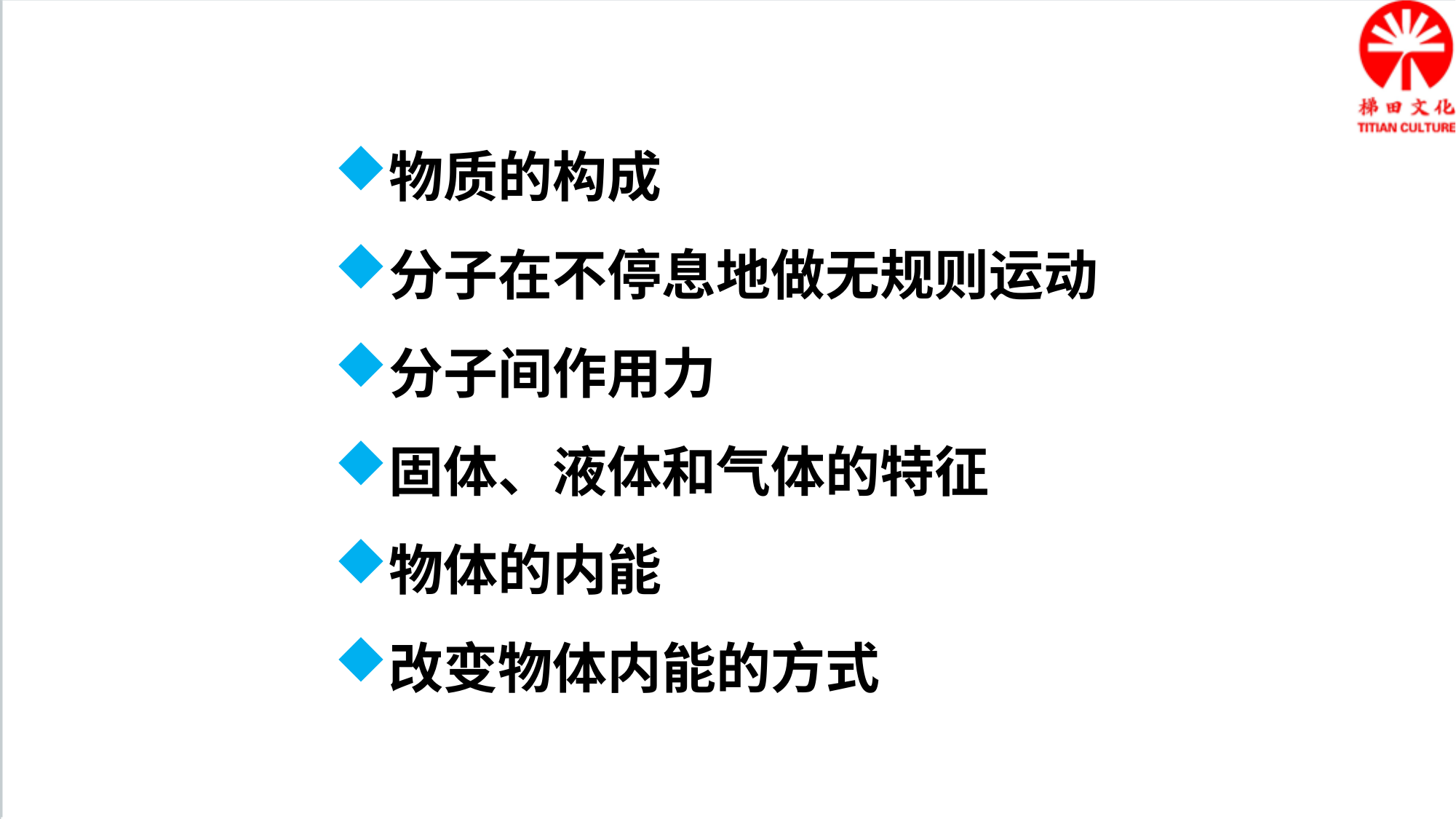

物质的构成
分子在不停息地做无规则运动
分子间作用力
固体、液体和气体的特征
物体的内能
改变物体内能的方式